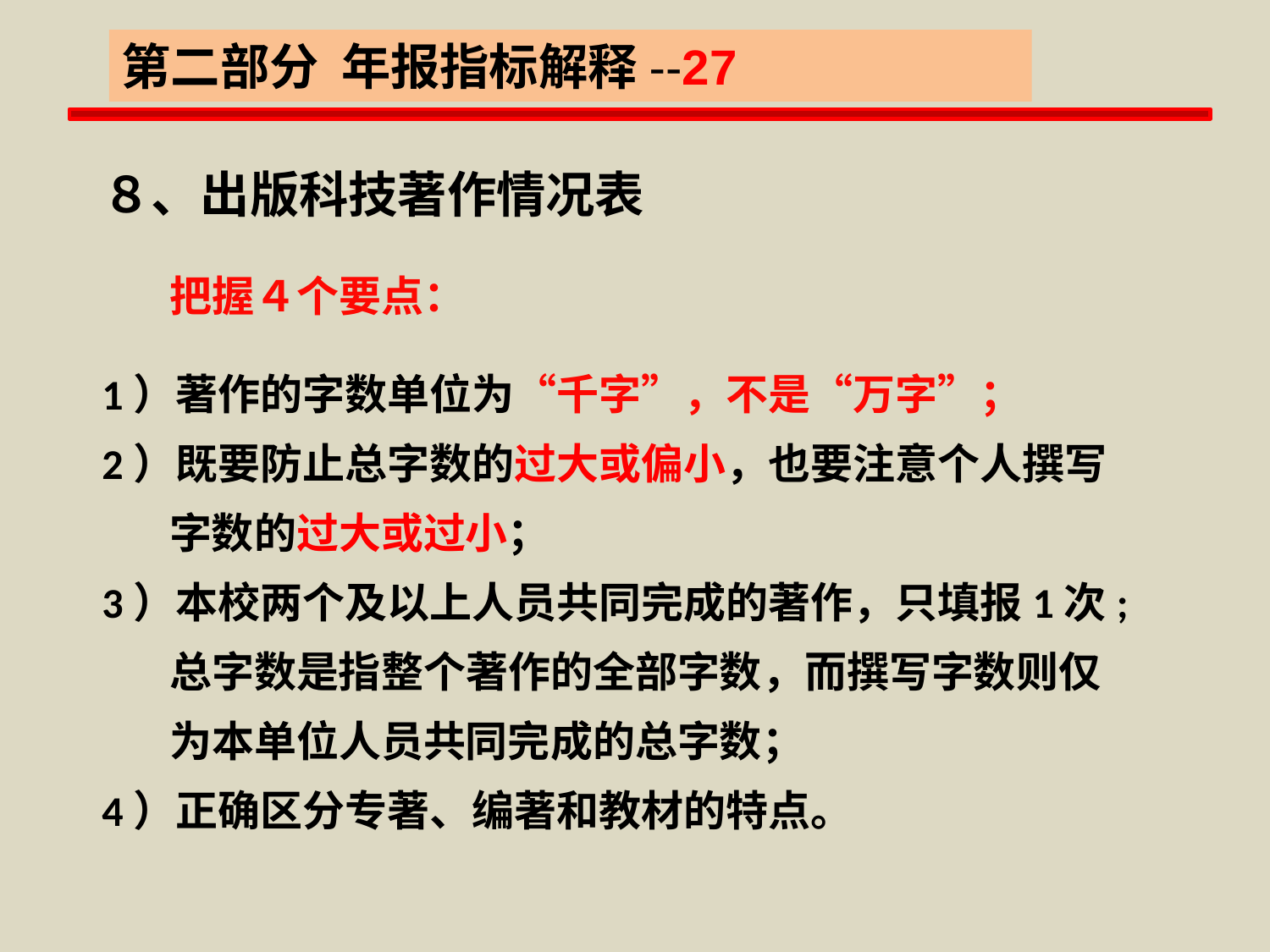

第二部分  年报指标解释--27

８、出版科技著作情况表

      把握４个要点：

1）著作的字数单位为“千字”，不是“万字”；
2）既要防止总字数的过大或偏小，也要注意个人撰写
      字数的过大或过小；
3）本校两个及以上人员共同完成的著作，只填报1次;
      总字数是指整个著作的全部字数，而撰写字数则仅
      为本单位人员共同完成的总字数；
4）正确区分专著、编著和教材的特点。